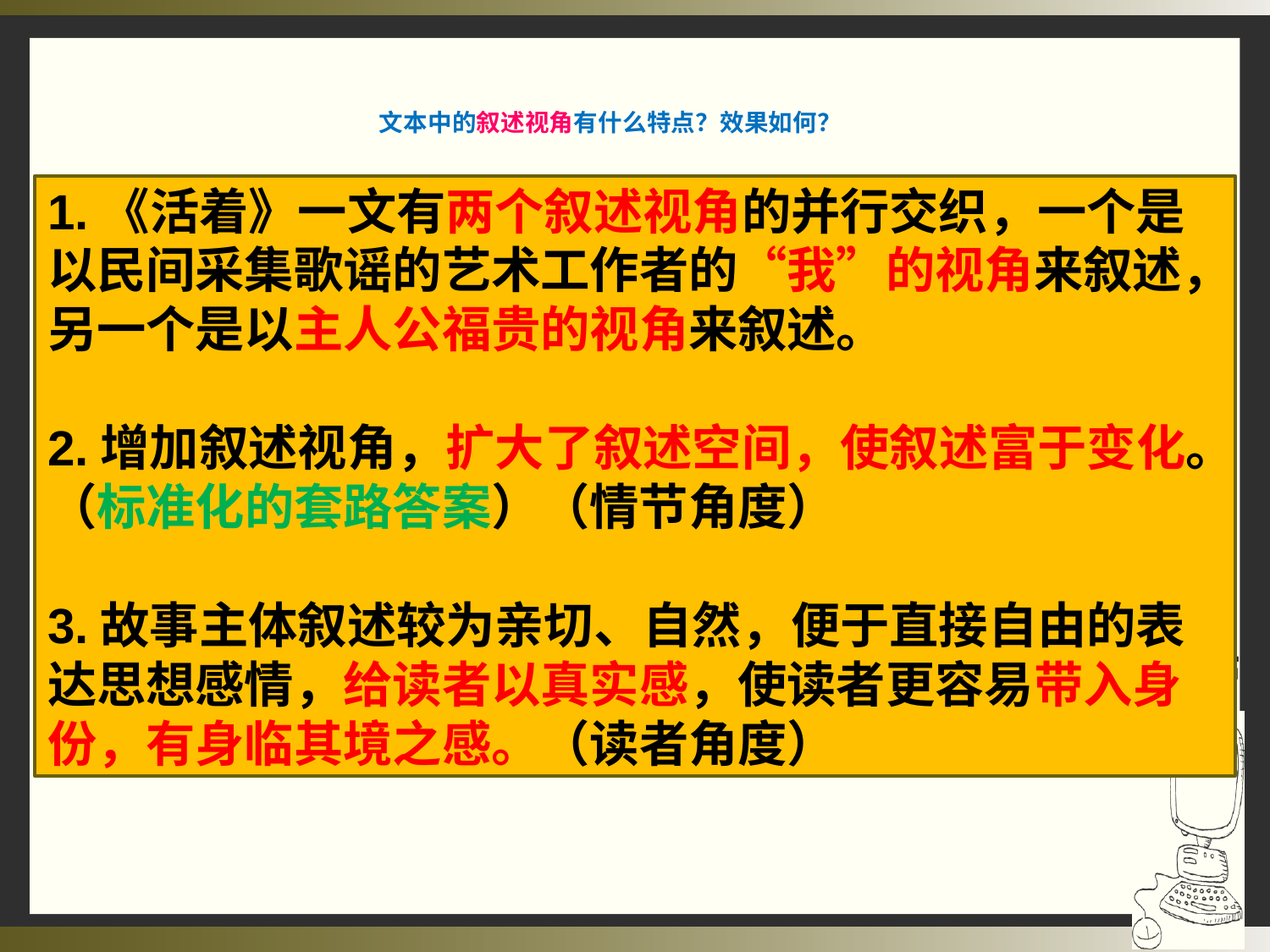

# 文本中的叙述视角有什么特点？效果如何？
1.《活着》一文有两个叙述视角的并行交织，一个是以民间采集歌谣的艺术工作者的“我”的视角来叙述，另一个是以主人公福贵的视角来叙述。

2.增加叙述视角，扩大了叙述空间，使叙述富于变化。（标准化的套路答案）（情节角度）

3.故事主体叙述较为亲切、自然，便于直接自由的表达思想感情，给读者以真实感，使读者更容易带入身份，有身临其境之感。（读者角度）
1、《活着》一文有两个叙事视角的并行交织，一个是以去民间采集歌谣的艺术工作者的“我”的视角来叙述，另一个是以主人公福贵的视角来叙述。
2、增加叙述视角，扩大了叙述空间，使叙述富于变化。
3、故事主体叙述较为亲切自然,便于直接、自由地表达思想感情,给读者以真实感，使读者更容易带入身份，有身临其境之感。